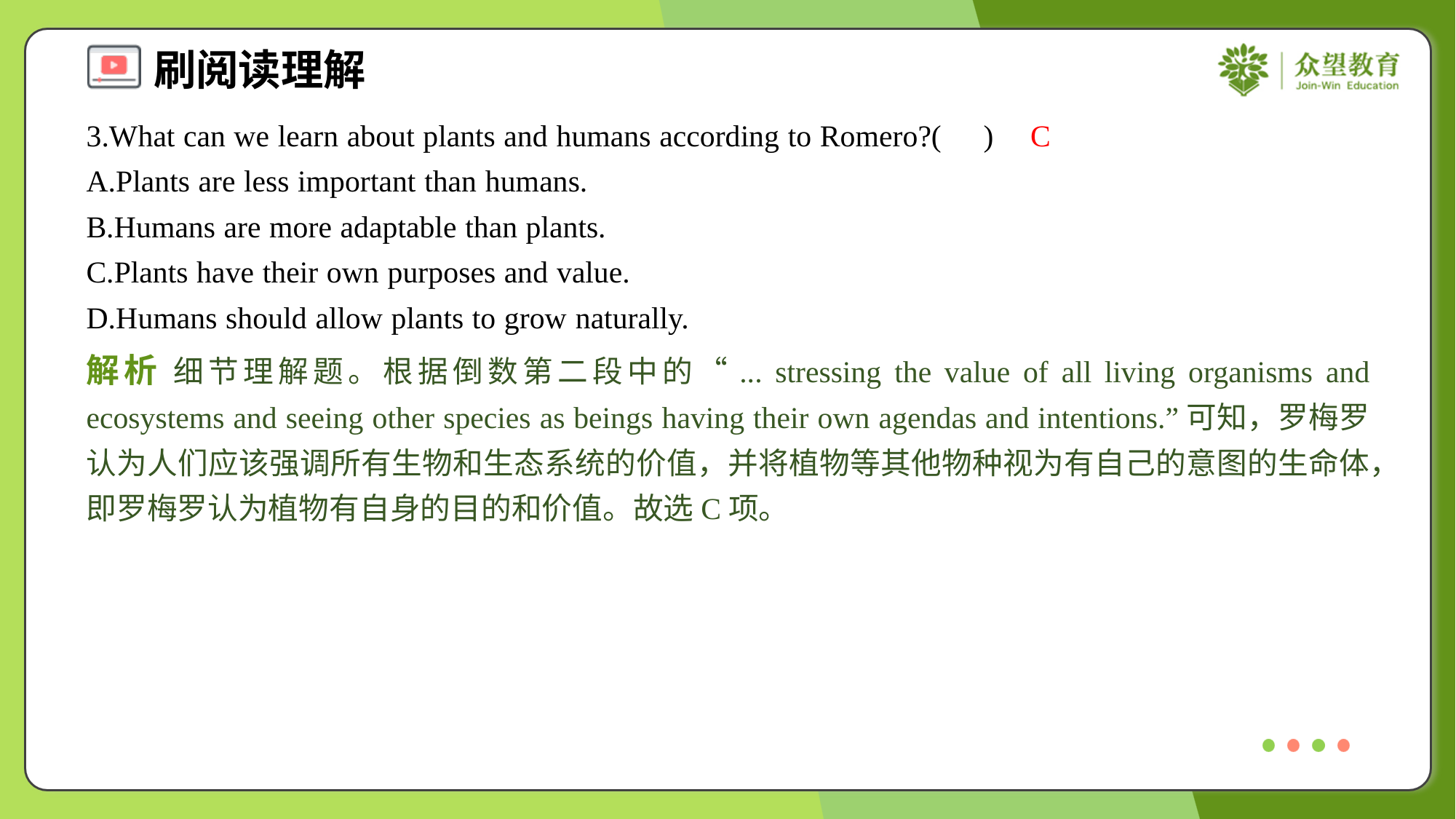

3.What can we learn about plants and humans according to Romero?(     )
C
A.Plants are less important than humans.
B.Humans are more adaptable than plants.
C.Plants have their own purposes and value.
D.Humans should allow plants to grow naturally.
解析 细节理解题。根据倒数第二段中的“... stressing the value of all living organisms and ecosystems and seeing other species as beings having their own agendas and intentions.”可知，罗梅罗认为人们应该强调所有生物和生态系统的价值，并将植物等其他物种视为有自己的意图的生命体，即罗梅罗认为植物有自身的目的和价值。故选C项。